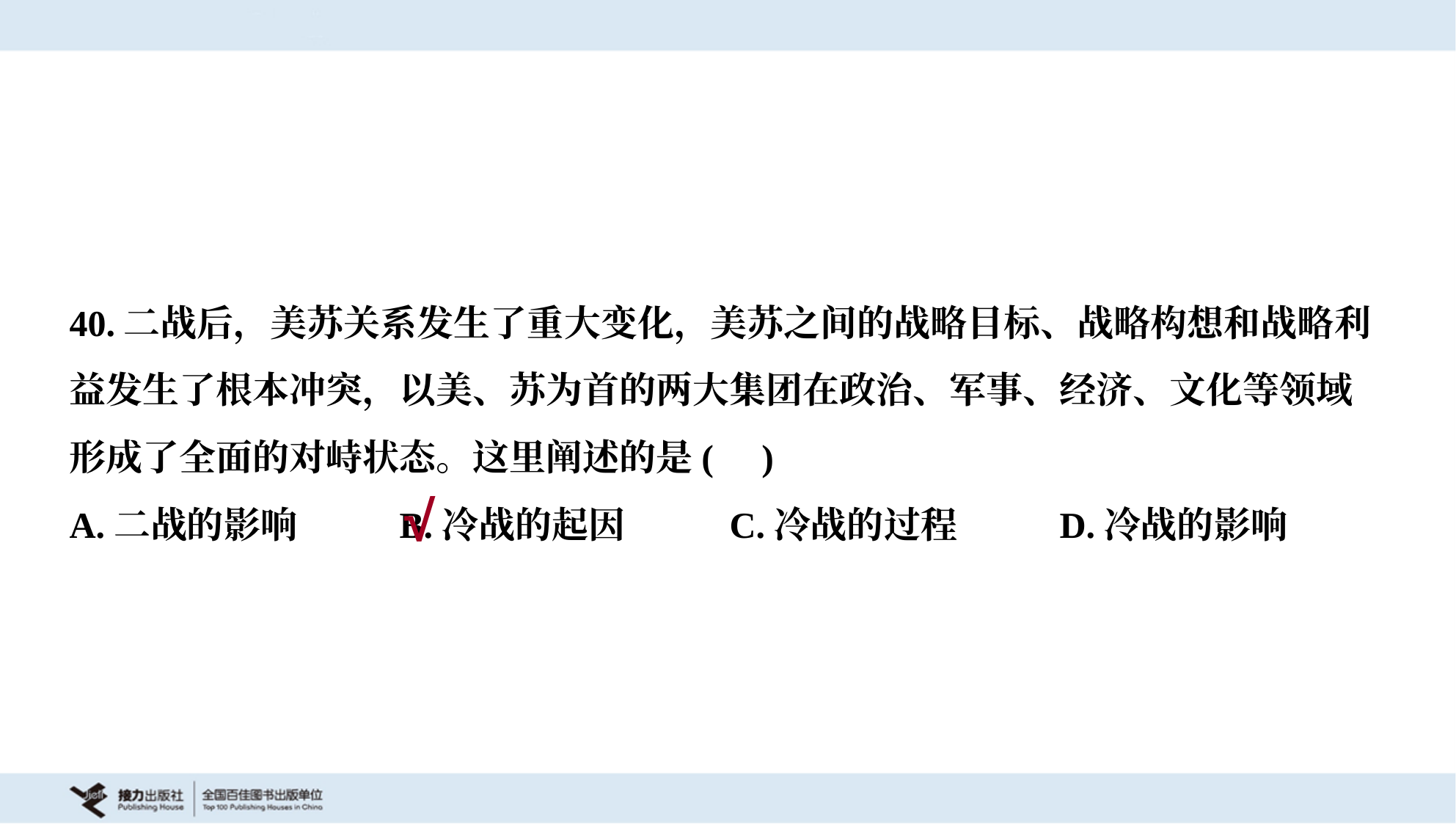

40.二战后，美苏关系发生了重大变化，美苏之间的战略目标、战略构想和战略利
益发生了根本冲突，以美、苏为首的两大集团在政治、军事、经济、文化等领域
形成了全面的对峙状态。这里阐述的是(     )
A.二战的影响	B.冷战的起因	C.冷战的过程	D.冷战的影响
√